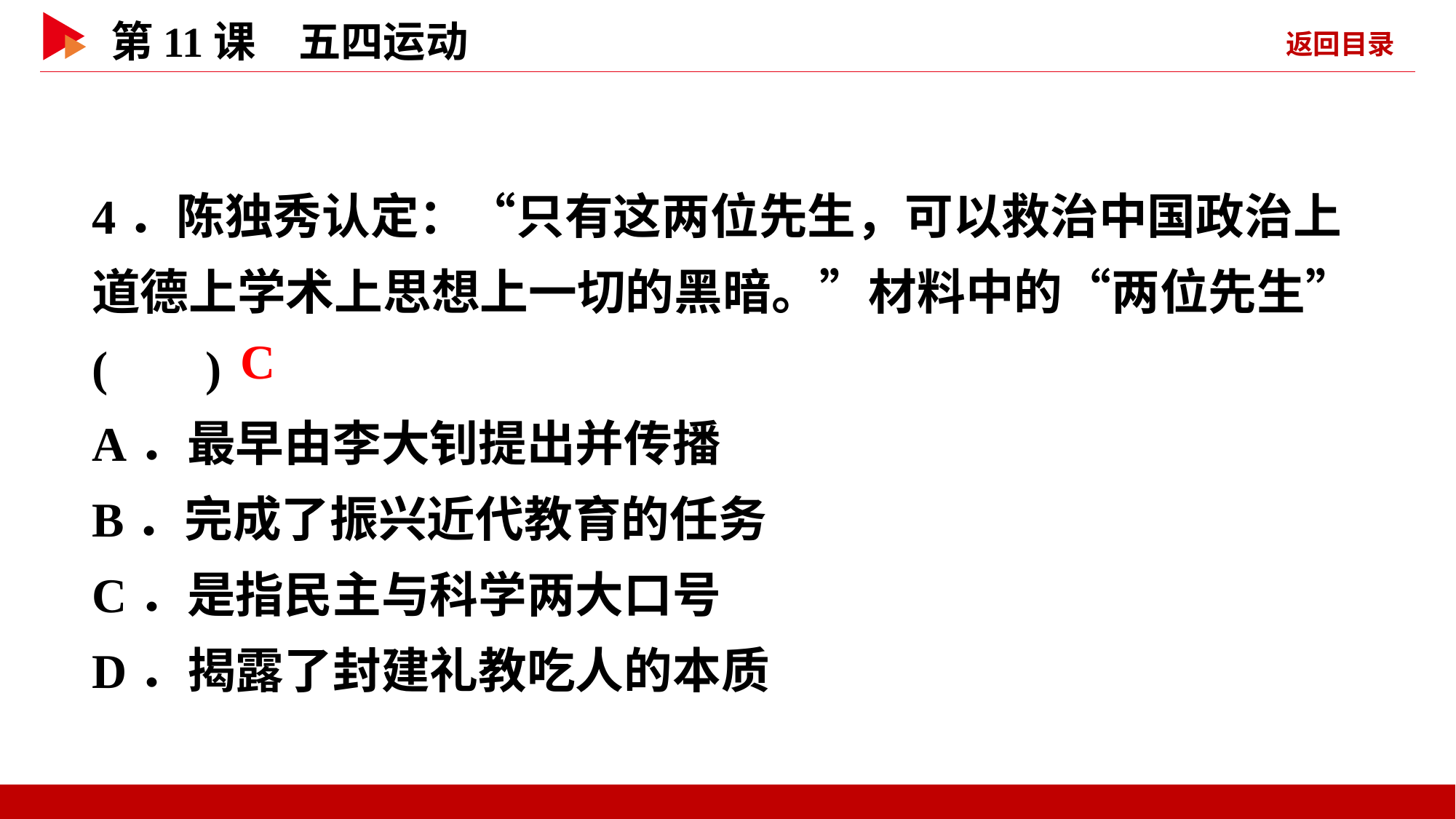

4．陈独秀认定：“只有这两位先生，可以救治中国政治上道德上学术上思想上一切的黑暗。”材料中的“两位先生”(        )
A．最早由李大钊提出并传播
B．完成了振兴近代教育的任务
C．是指民主与科学两大口号
D．揭露了封建礼教吃人的本质
   C